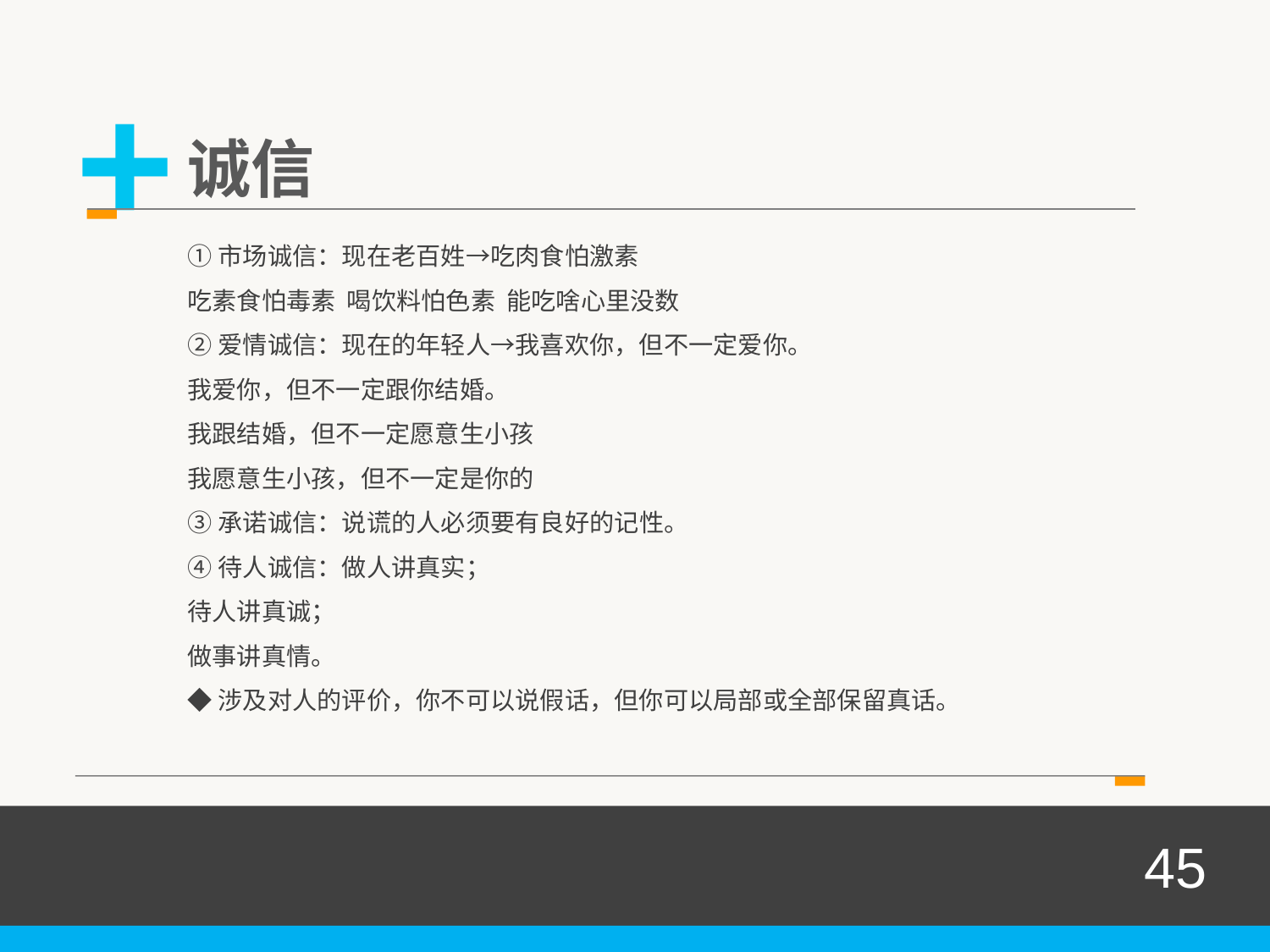

+
诚信

①市场诚信：现在老百姓→吃肉食怕激素
吃素食怕毒素  喝饮料怕色素  能吃啥心里没数
②爱情诚信：现在的年轻人→我喜欢你，但不一定爱你。
我爱你，但不一定跟你结婚。
我跟结婚，但不一定愿意生小孩
我愿意生小孩，但不一定是你的
③承诺诚信：说谎的人必须要有良好的记性。
④待人诚信：做人讲真实；
待人讲真诚；
做事讲真情。
◆涉及对人的评价，你不可以说假话，但你可以局部或全部保留真话。

45